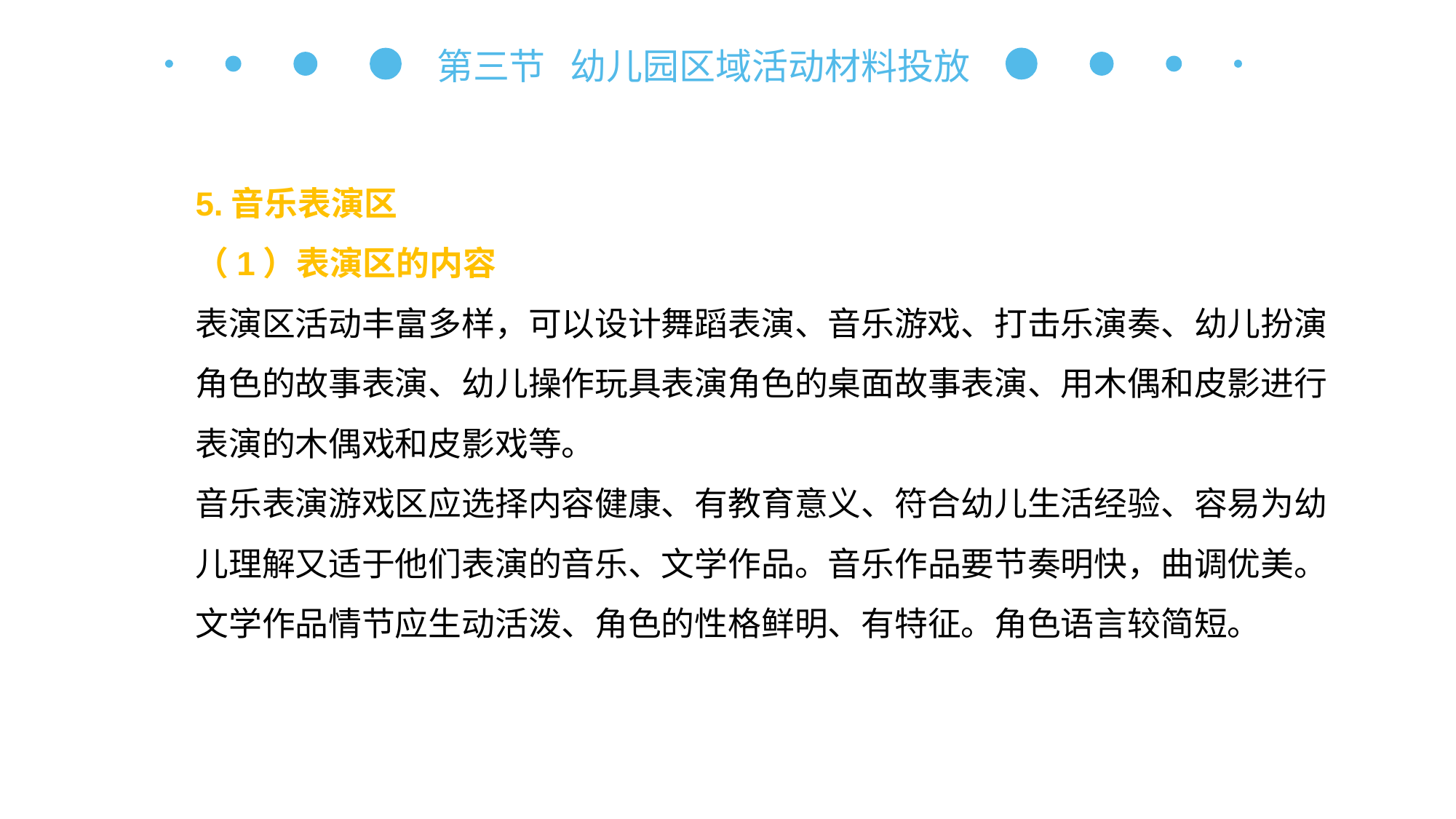

第三节   幼儿园区域活动材料投放

5.音乐表演区
（1）表演区的内容
表演区活动丰富多样，可以设计舞蹈表演、音乐游戏、打击乐演奏、幼儿扮演角色的故事表演、幼儿操作玩具表演角色的桌面故事表演、用木偶和皮影进行表演的木偶戏和皮影戏等。
音乐表演游戏区应选择内容健康、有教育意义、符合幼儿生活经验、容易为幼儿理解又适于他们表演的音乐、文学作品。音乐作品要节奏明快，曲调优美。文学作品情节应生动活泼、角色的性格鲜明、有特征。角色语言较简短。